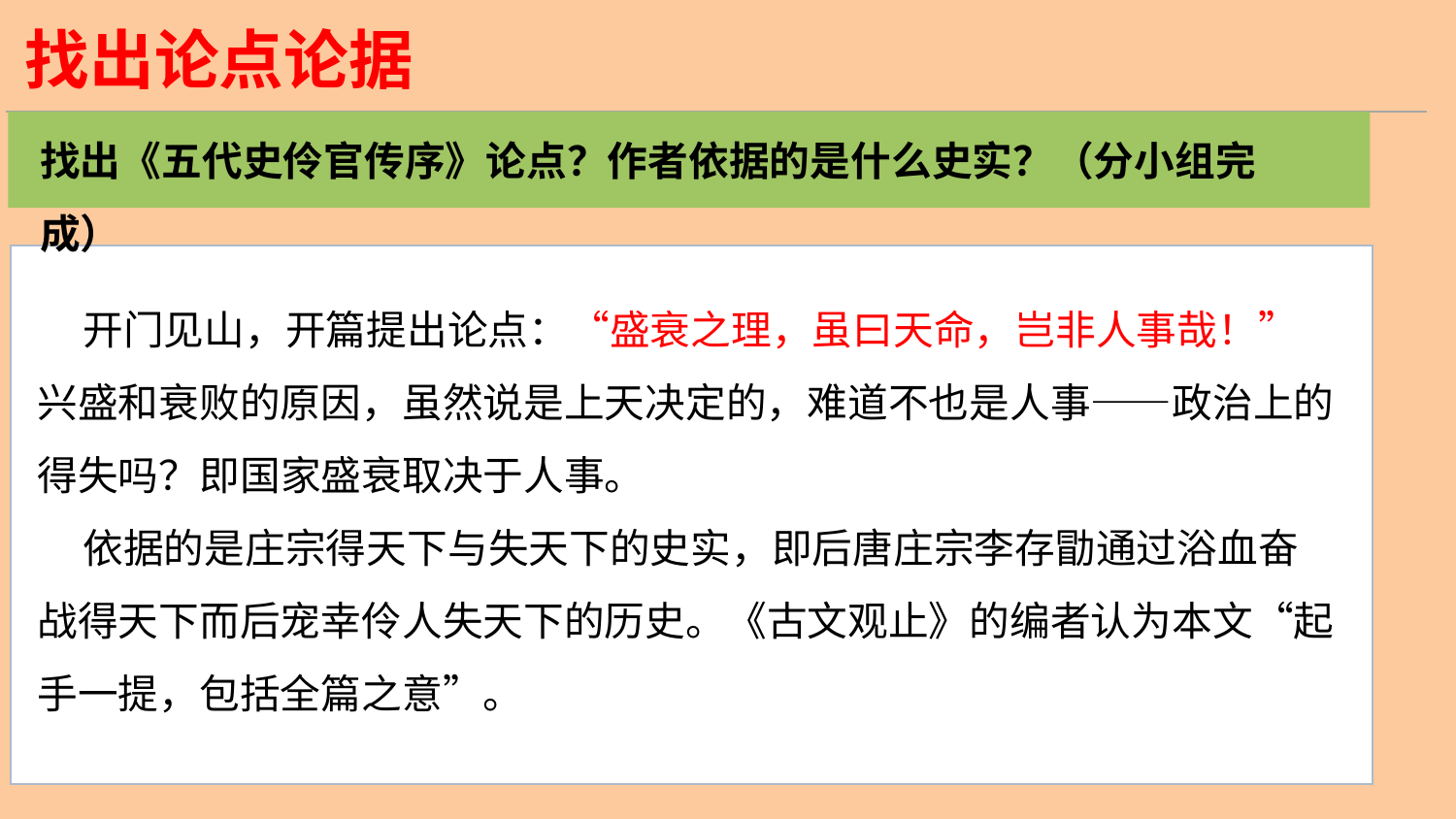

找出论点论据
找出《五代史伶官传序》论点？作者依据的是什么史实？（分小组完成）

    开门见山，开篇提出论点：“盛衰之理，虽曰天命，岂非人事哉！”兴盛和衰败的原因，虽然说是上天决定的，难道不也是人事——政治上的得失吗？即国家盛衰取决于人事。
    依据的是庄宗得天下与失天下的史实，即后唐庄宗李存勖通过浴血奋战得天下而后宠幸伶人失天下的历史。《古文观止》的编者认为本文“起手一提，包括全篇之意”。